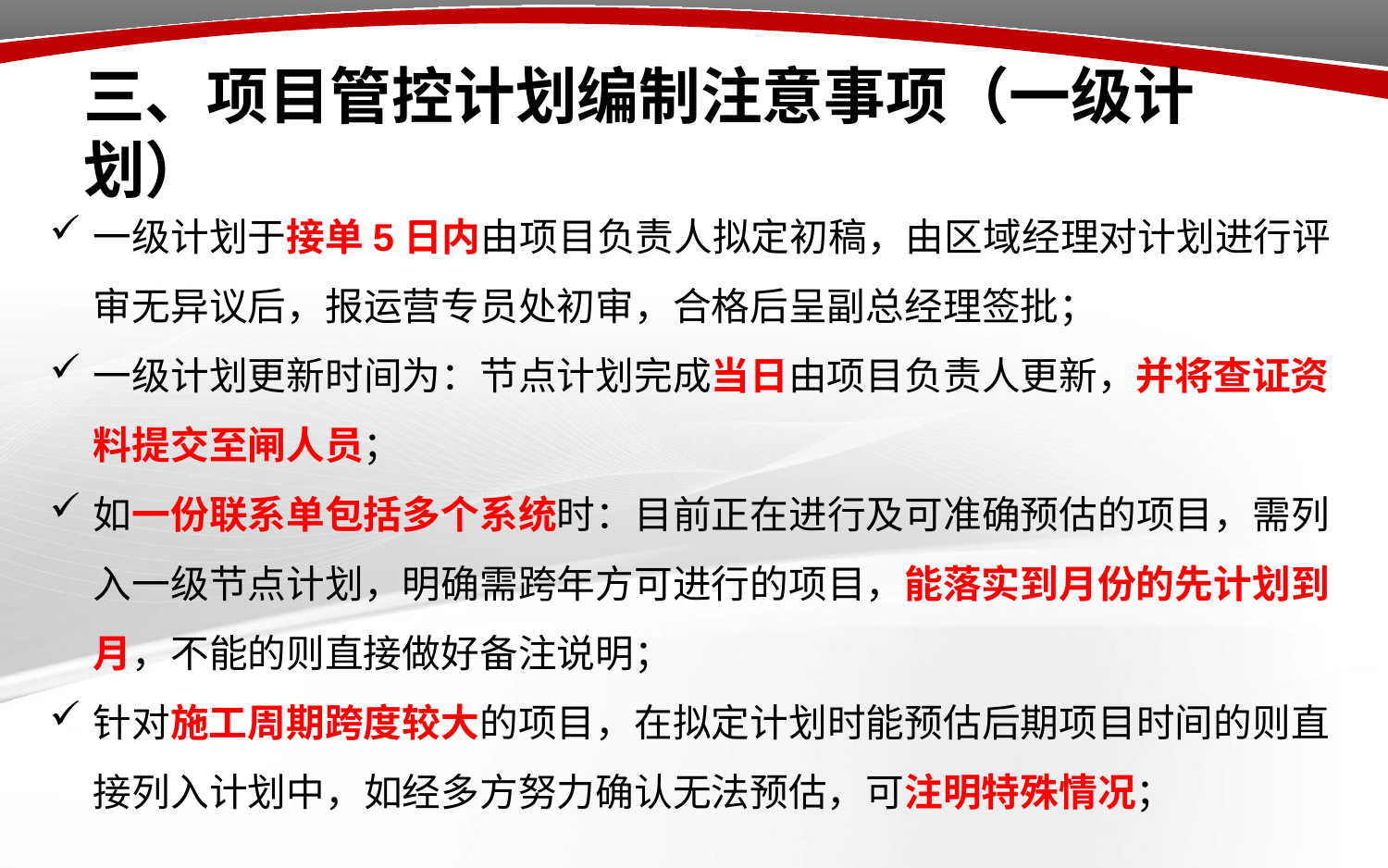

# 三、项目管控计划编制注意事项（一级计划）
一级计划于接单5日内由项目负责人拟定初稿，由区域经理对计划进行评审无异议后，报运营专员处初审，合格后呈副总经理签批；
一级计划更新时间为：节点计划完成当日由项目负责人更新，并将查证资料提交至闸人员；
如一份联系单包括多个系统时：目前正在进行及可准确预估的项目，需列入一级节点计划，明确需跨年方可进行的项目，能落实到月份的先计划到月，不能的则直接做好备注说明；
针对施工周期跨度较大的项目，在拟定计划时能预估后期项目时间的则直接列入计划中，如经多方努力确认无法预估，可注明特殊情况；